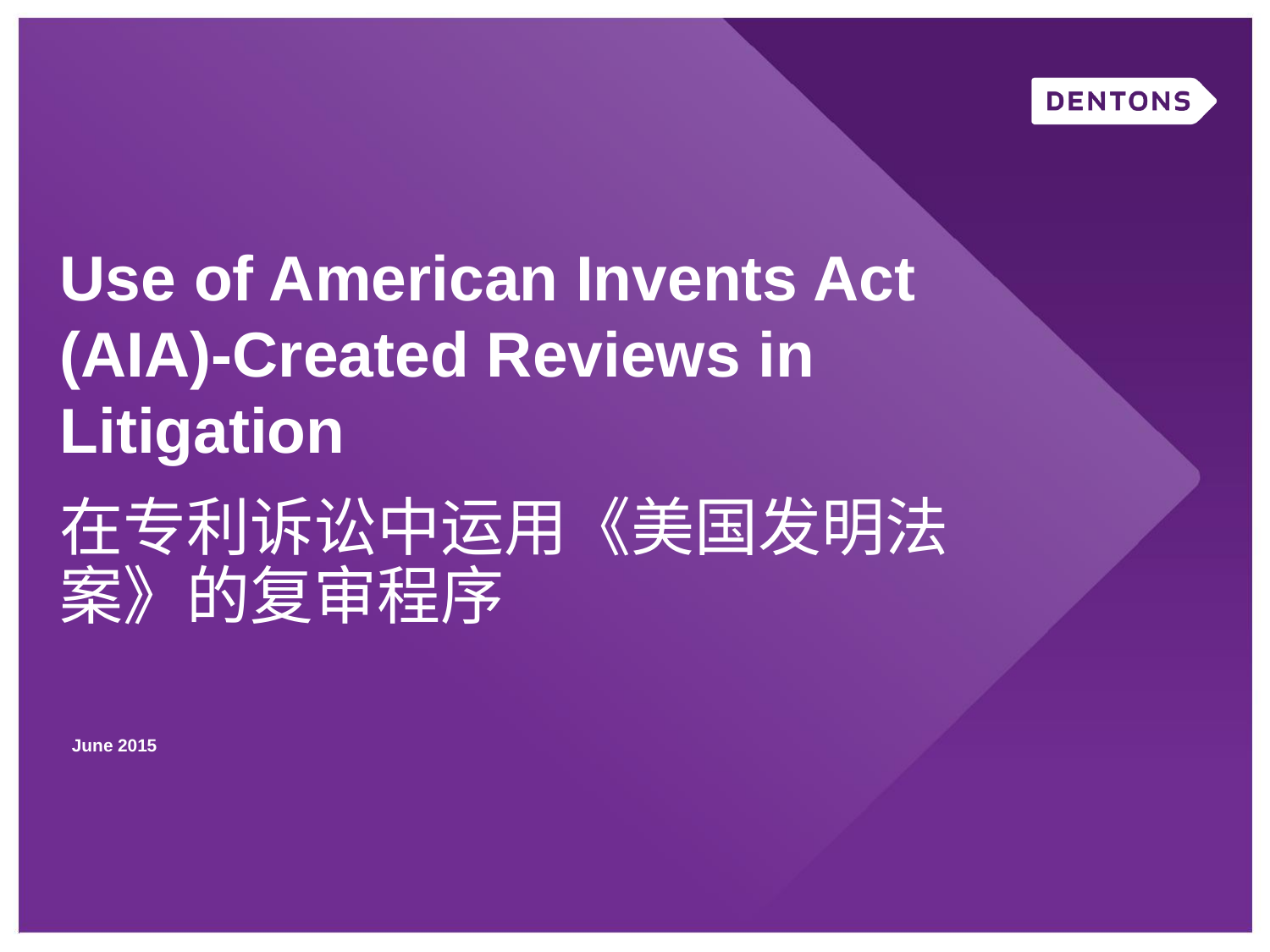

Use of American Invents Act (AIA)-Created Reviews in Litigation
在专利诉讼中运用《美国发明法案》的复审程序
June 2015